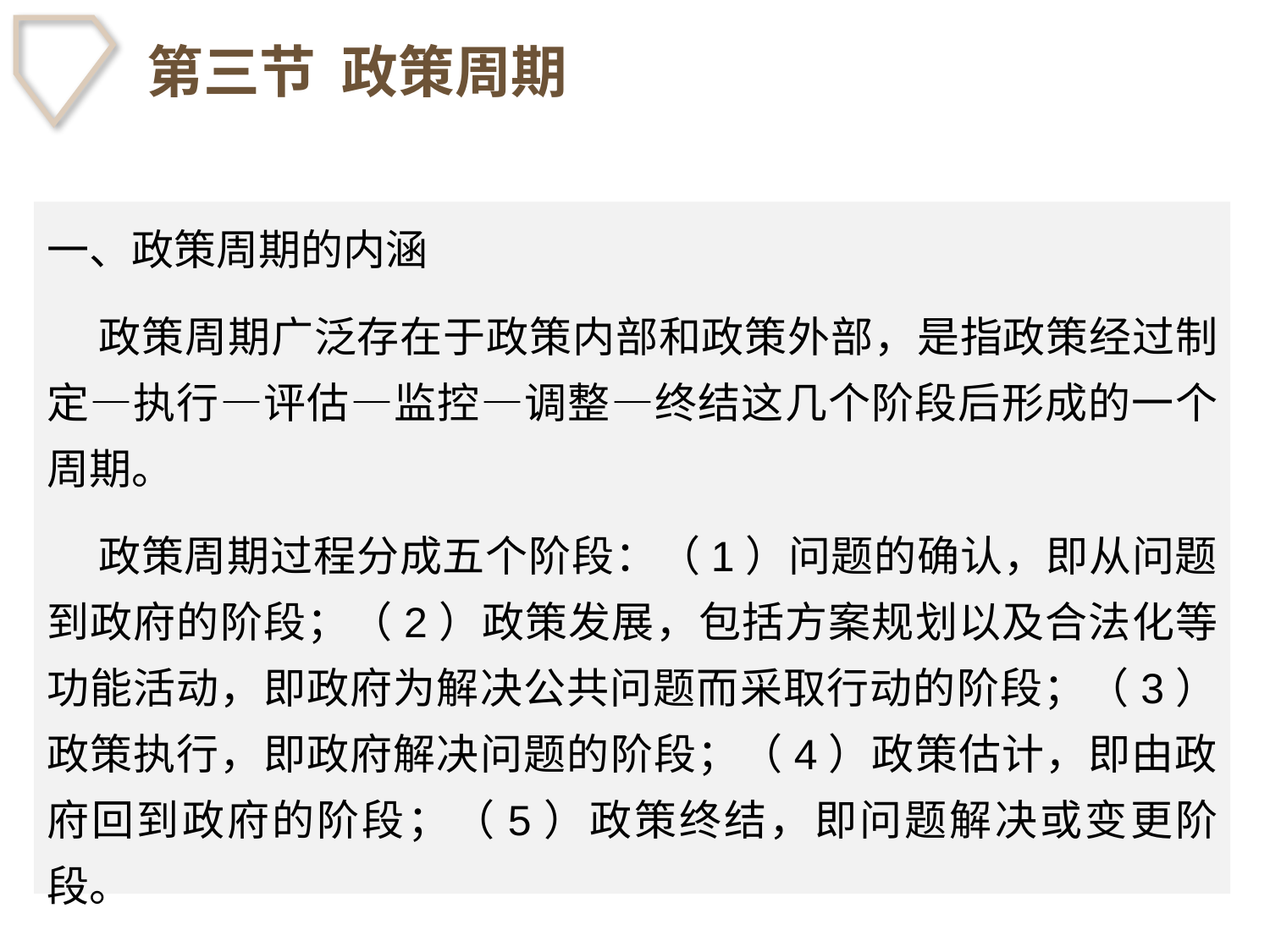

# 第三节  政策周期
一、政策周期的内涵
    政策周期广泛存在于政策内部和政策外部，是指政策经过制定—执行—评估—监控—调整—终结这几个阶段后形成的一个周期。
    政策周期过程分成五个阶段：（1）问题的确认，即从问题到政府的阶段；（2）政策发展，包括方案规划以及合法化等功能活动，即政府为解决公共问题而采取行动的阶段；（3）政策执行，即政府解决问题的阶段；（4）政策估计，即由政府回到政府的阶段；（5）政策终结，即问题解决或变更阶段。